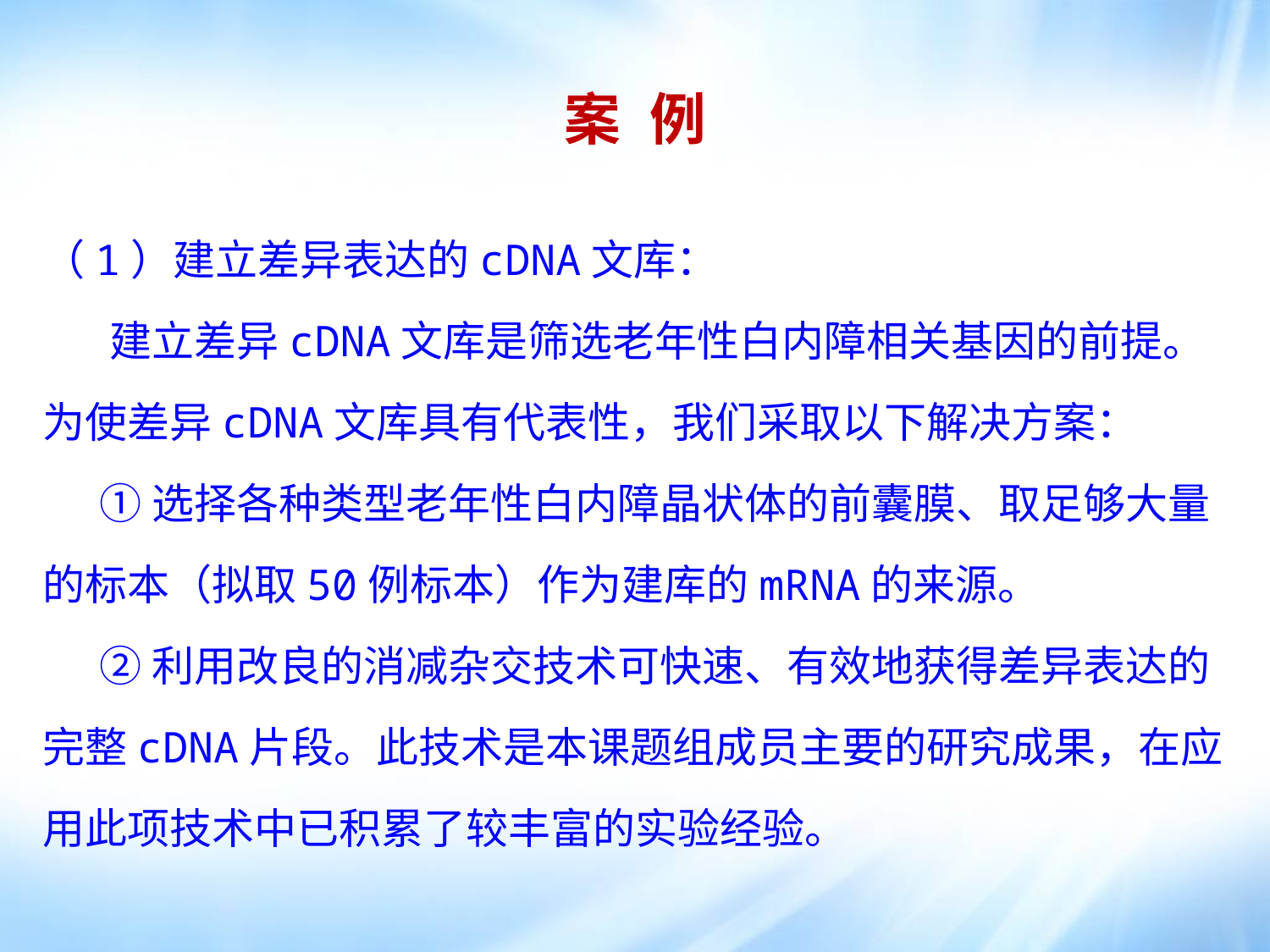

案  例
（1）建立差异表达的cDNA文库：
      建立差异cDNA文库是筛选老年性白内障相关基因的前提。为使差异cDNA文库具有代表性，我们采取以下解决方案：
      ①选择各种类型老年性白内障晶状体的前囊膜、取足够大量的标本（拟取50例标本）作为建库的mRNA的来源。
      ②利用改良的消减杂交技术可快速、有效地获得差异表达的完整cDNA片段。此技术是本课题组成员主要的研究成果，在应用此项技术中已积累了较丰富的实验经验。